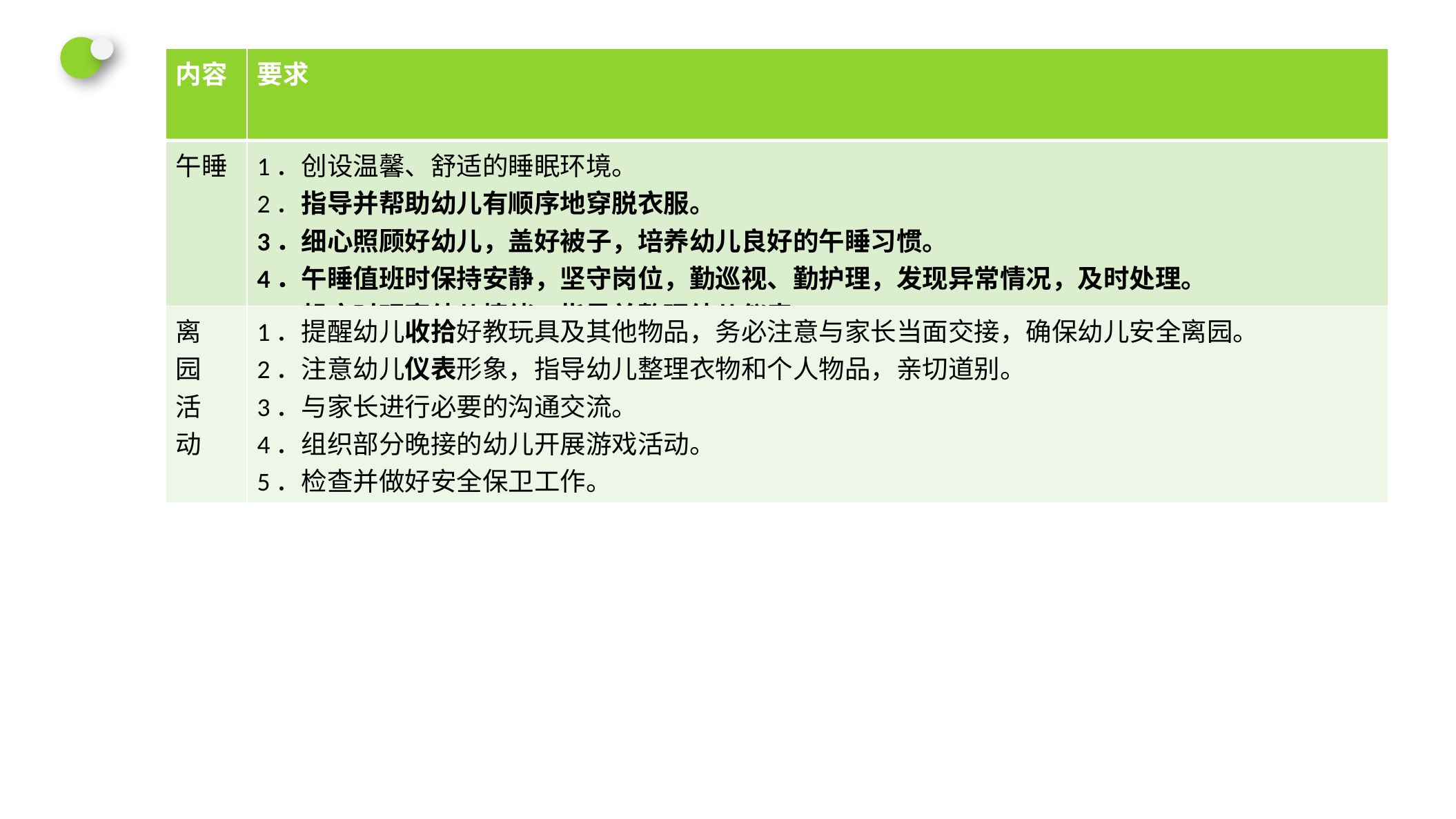

| 内容 | 要求 |
| --- | --- |
| 午睡 | 1．创设温馨、舒适的睡眠环境。 2．指导并帮助幼儿有顺序地穿脱衣服。 3．细心照顾好幼儿，盖好被子，培养幼儿良好的午睡习惯。 4．午睡值班时保持安静，坚守岗位，勤巡视、勤护理，发现异常情况，及时处理。 5．起床时观察幼儿情绪，指导并整理幼儿仪表。 |
| 离 园 活 动 | 1．提醒幼儿收拾好教玩具及其他物品，务必注意与家长当面交接，确保幼儿安全离园。 2．注意幼儿仪表形象，指导幼儿整理衣物和个人物品，亲切道别。 3．与家长进行必要的沟通交流。 4．组织部分晚接的幼儿开展游戏活动。 5．检查并做好安全保卫工作。 |
点击请替换文字内容
请替换文字内容，点击添加相关标题文字，修改文字内容，也可以直接复制你的内容到此。请替换文字内容，点击添加相关标题文字，修改文字内容，也可以直接复制你的内容到此。请替换文字内容，点击添加相关标题文字，修改文字内容，也可以直接复制你的内容到此。